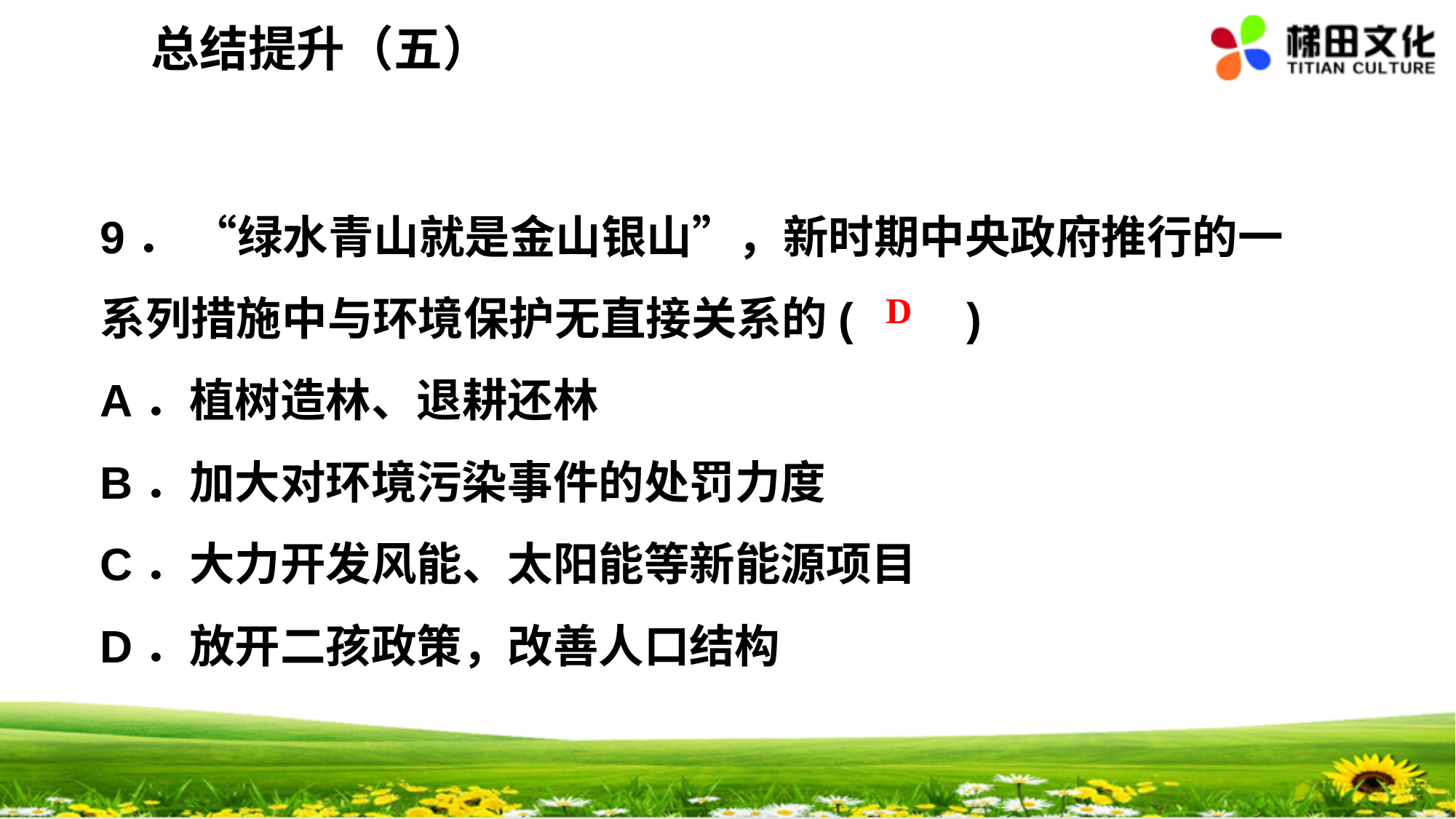

总结提升（五）
9． “绿水青山就是金山银山”，新时期中央政府推行的一系列措施中与环境保护无直接关系的(　　)
A．植树造林、退耕还林
B．加大对环境污染事件的处罚力度
C．大力开发风能、太阳能等新能源项目
D．放开二孩政策，改善人口结构
 D